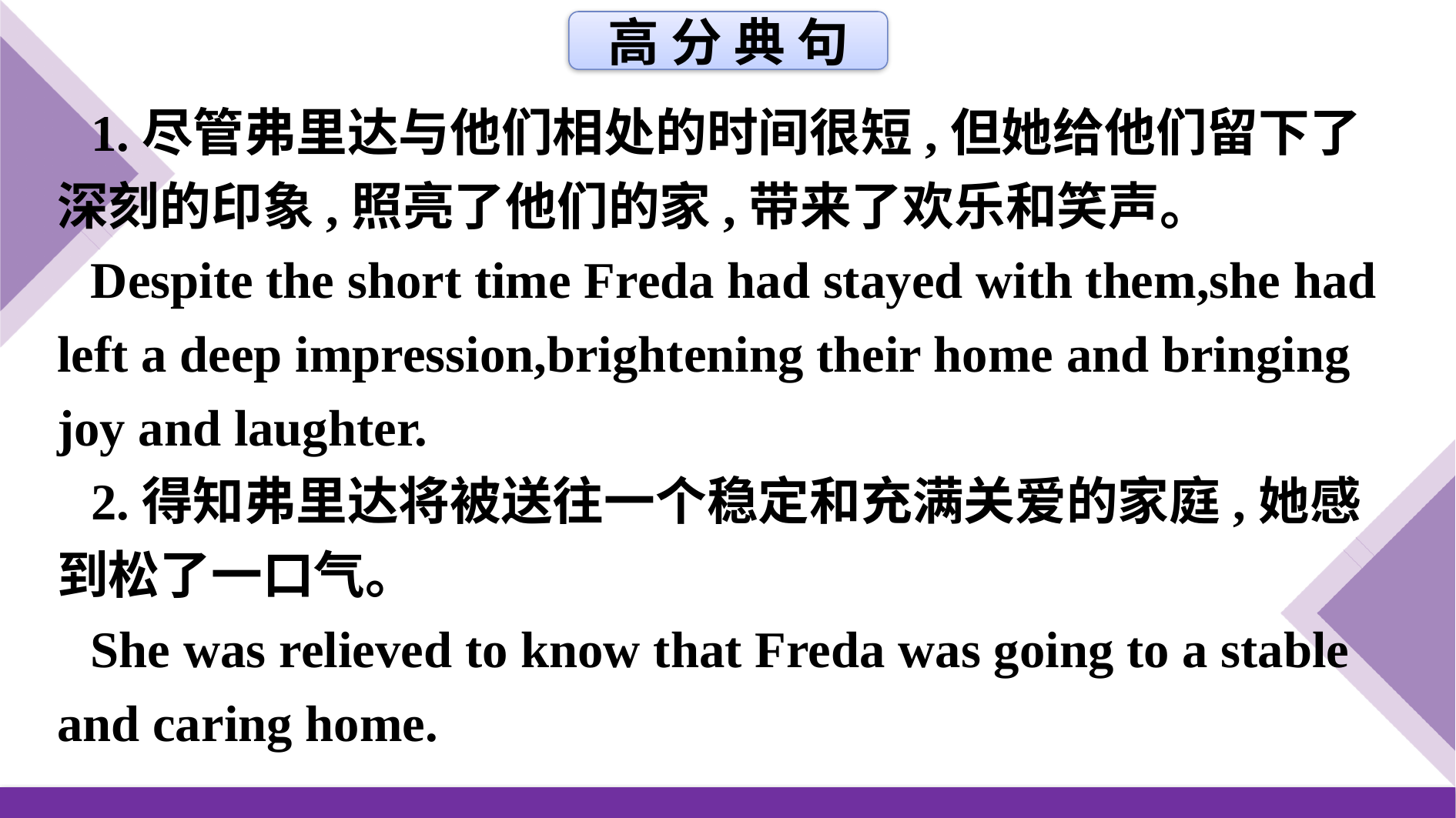

高 分 典 句
1.尽管弗里达与他们相处的时间很短,但她给他们留下了深刻的印象,照亮了他们的家,带来了欢乐和笑声。
Despite the short time Freda had stayed with them,she had left a deep impression,brightening their home and bringing joy and laughter.
2.得知弗里达将被送往一个稳定和充满关爱的家庭,她感到松了一口气。
She was relieved to know that Freda was going to a stable and caring home.